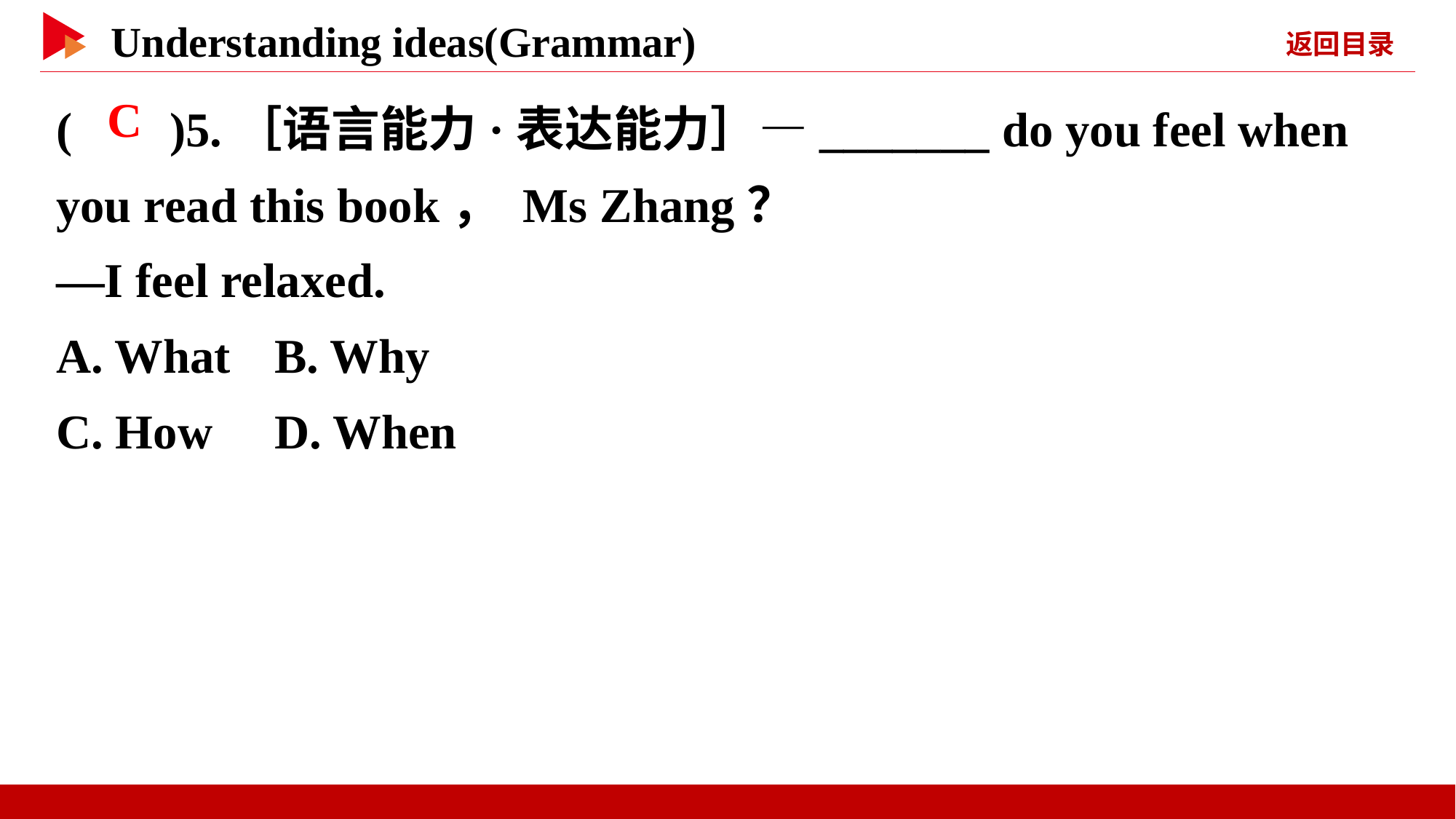

(        )5.［语言能力·表达能力］—_______ do you feel when you read this book， Ms Zhang？
—I feel relaxed.
A. What	B. Why
C. How	D. When
   C